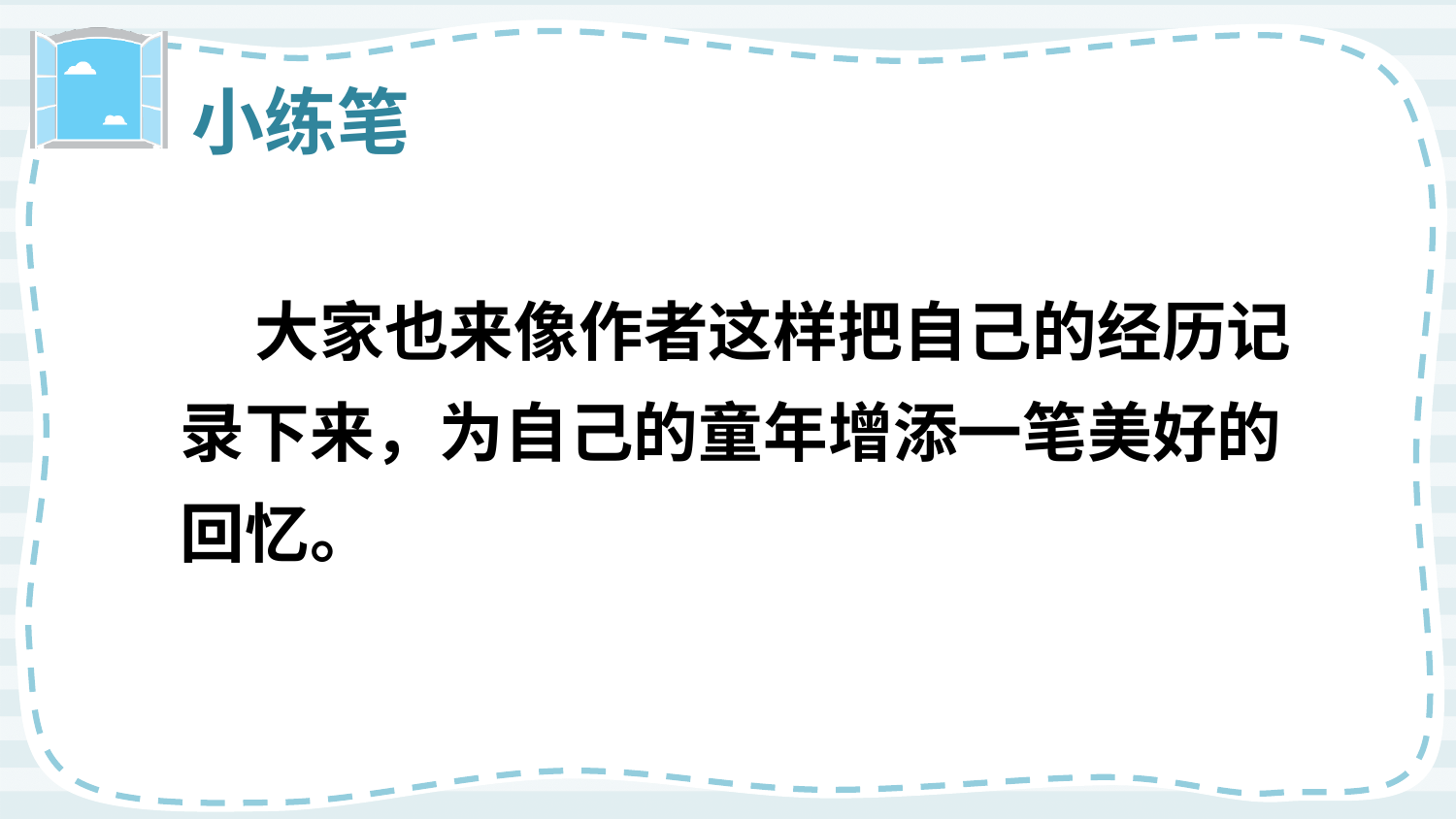

小练笔
    大家也来像作者这样把自己的经历记录下来，为自己的童年增添一笔美好的回忆。